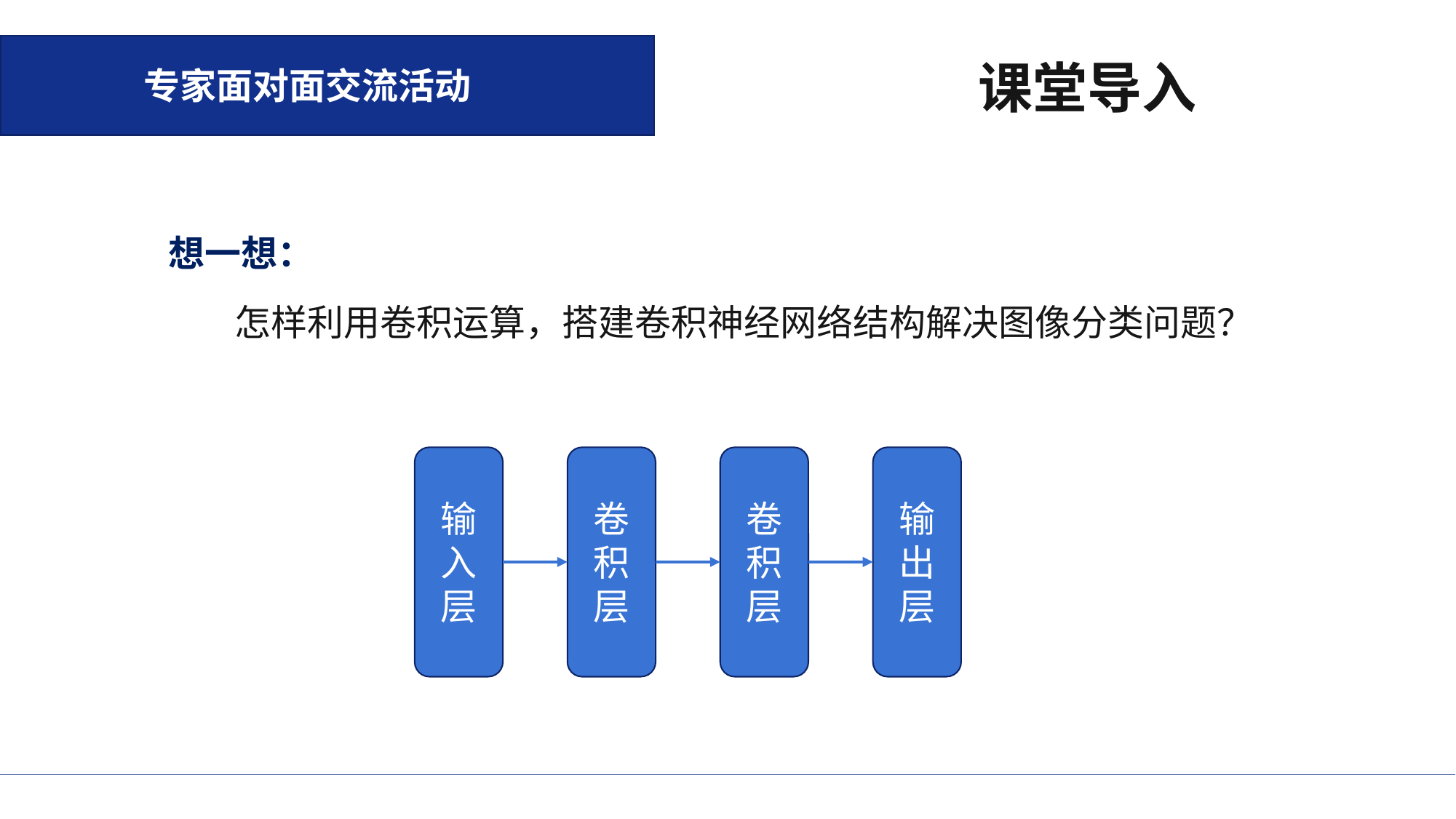

专家面对面交流活动
课堂导入

想一想：

       怎样利用卷积运算，搭建卷积神经网络结构解决图像分类问题？
输入层
卷积层
卷积层
输出层